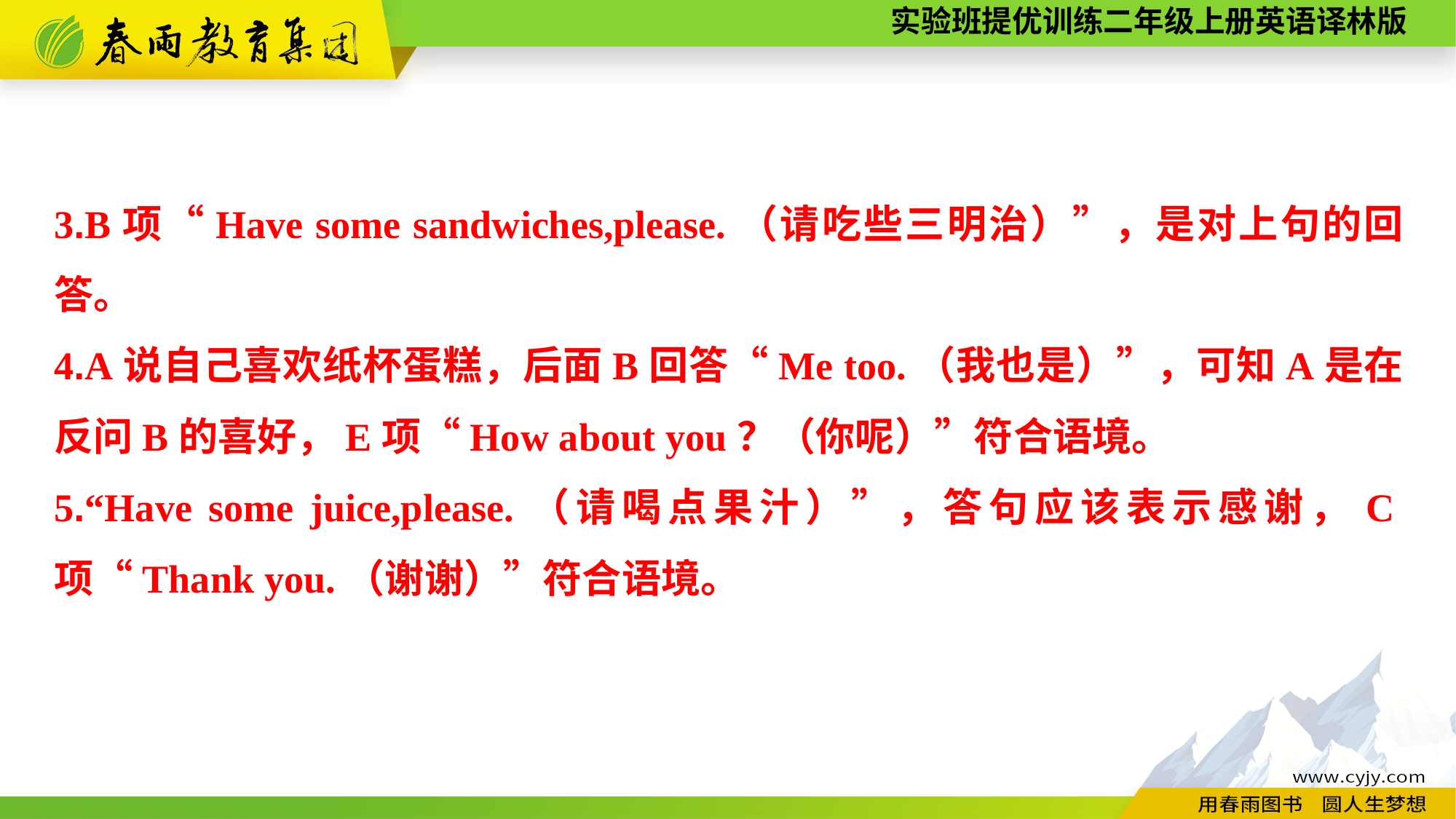

3.B项“Have some sandwiches,please.（请吃些三明治）”，是对上句的回答。
4.A说自己喜欢纸杯蛋糕，后面B回答“Me too.（我也是）”，可知A是在反问B的喜好，E项“How about you？（你呢）”符合语境。
5.“Have some juice,please.（请喝点果汁）”，答句应该表示感谢，C项“Thank you.（谢谢）”符合语境。